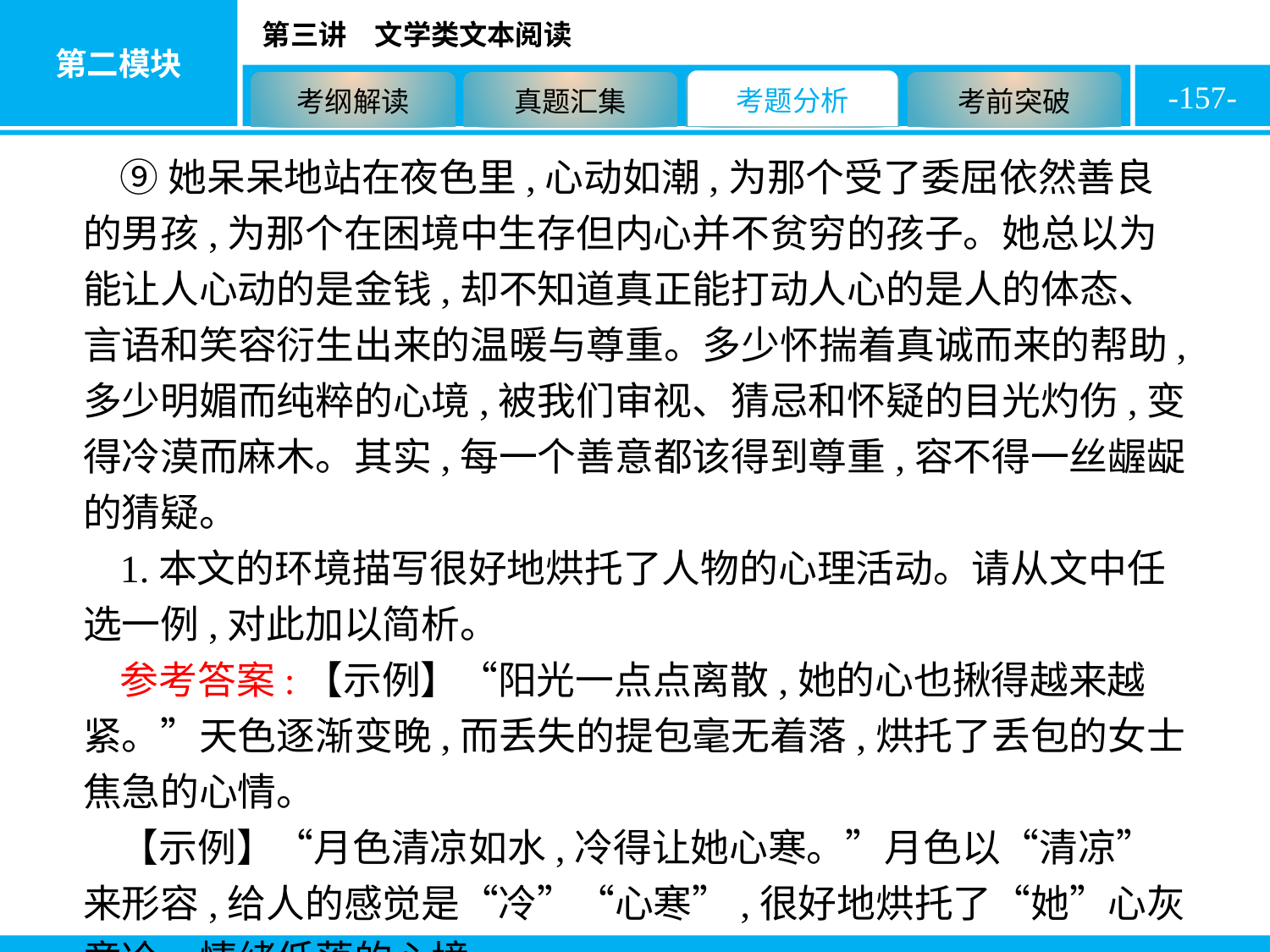

-157-
⑨她呆呆地站在夜色里,心动如潮,为那个受了委屈依然善良的男孩,为那个在困境中生存但内心并不贫穷的孩子。她总以为能让人心动的是金钱,却不知道真正能打动人心的是人的体态、言语和笑容衍生出来的温暖与尊重。多少怀揣着真诚而来的帮助,多少明媚而纯粹的心境,被我们审视、猜忌和怀疑的目光灼伤,变得冷漠而麻木。其实,每一个善意都该得到尊重,容不得一丝龌龊的猜疑。
1.本文的环境描写很好地烘托了人物的心理活动。请从文中任选一例,对此加以简析。
参考答案:【示例】“阳光一点点离散,她的心也揪得越来越紧。”天色逐渐变晚,而丢失的提包毫无着落,烘托了丢包的女士焦急的心情。
【示例】“月色清凉如水,冷得让她心寒。”月色以“清凉”来形容,给人的感觉是“冷”“心寒”,很好地烘托了“她”心灰意冷、情绪低落的心境。